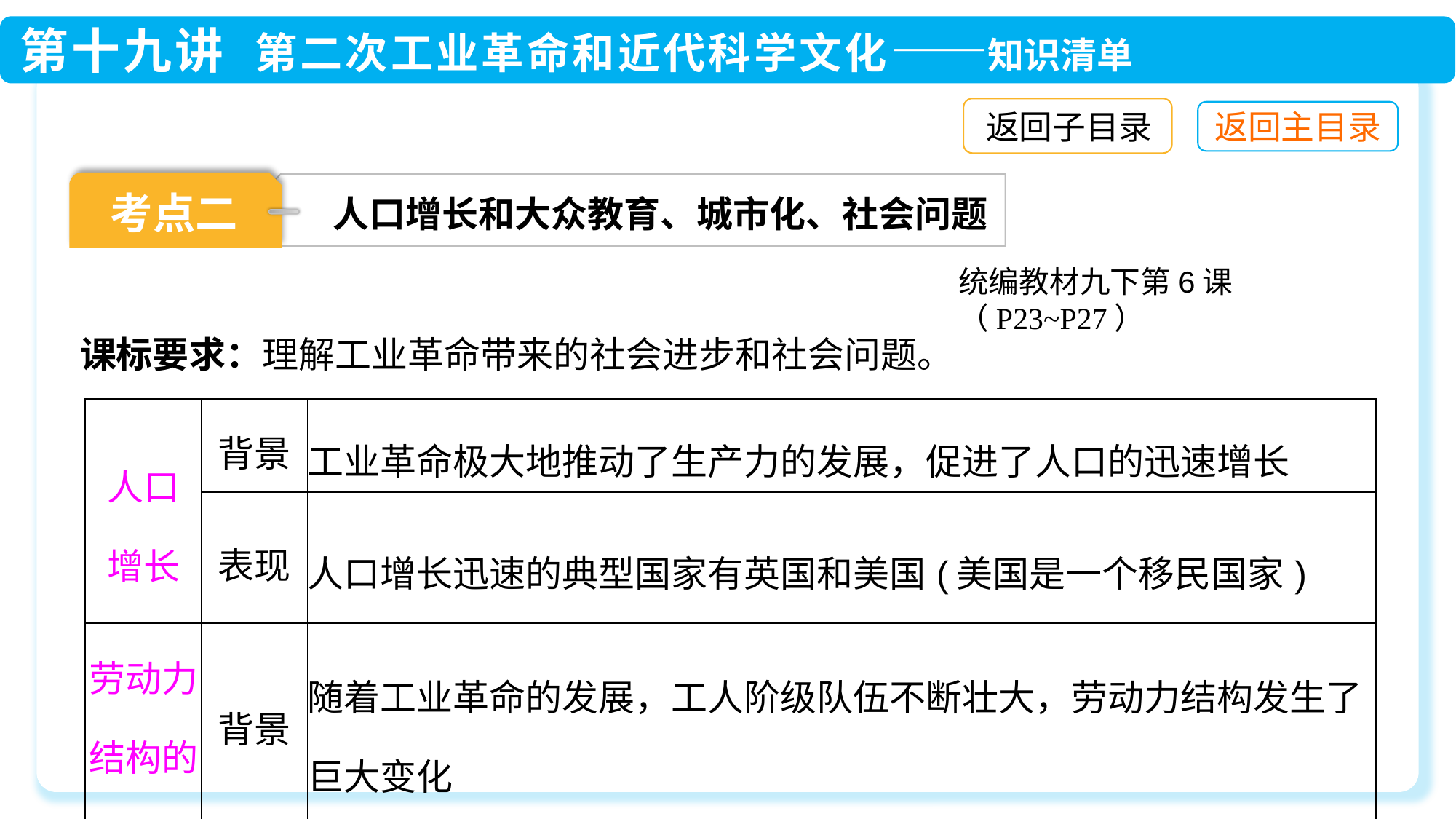

返回子目录
考点二
人口增长和大众教育、城市化、社会问题

统编教材九下第6课（P23~P27）
课标要求：理解工业革命带来的社会进步和社会问题。
| 人口 增长 | 背景 | 工业革命极大地推动了生产力的发展，促进了人口的迅速增长 |
| --- | --- | --- |
|  | 表现 | 人口增长迅速的典型国家有英国和美国(美国是一个移民国家) |
| 劳动力结构的变化 | 背景 | 随着工业革命的发展，工人阶级队伍不断壮大，劳动力结构发生了巨大变化 |